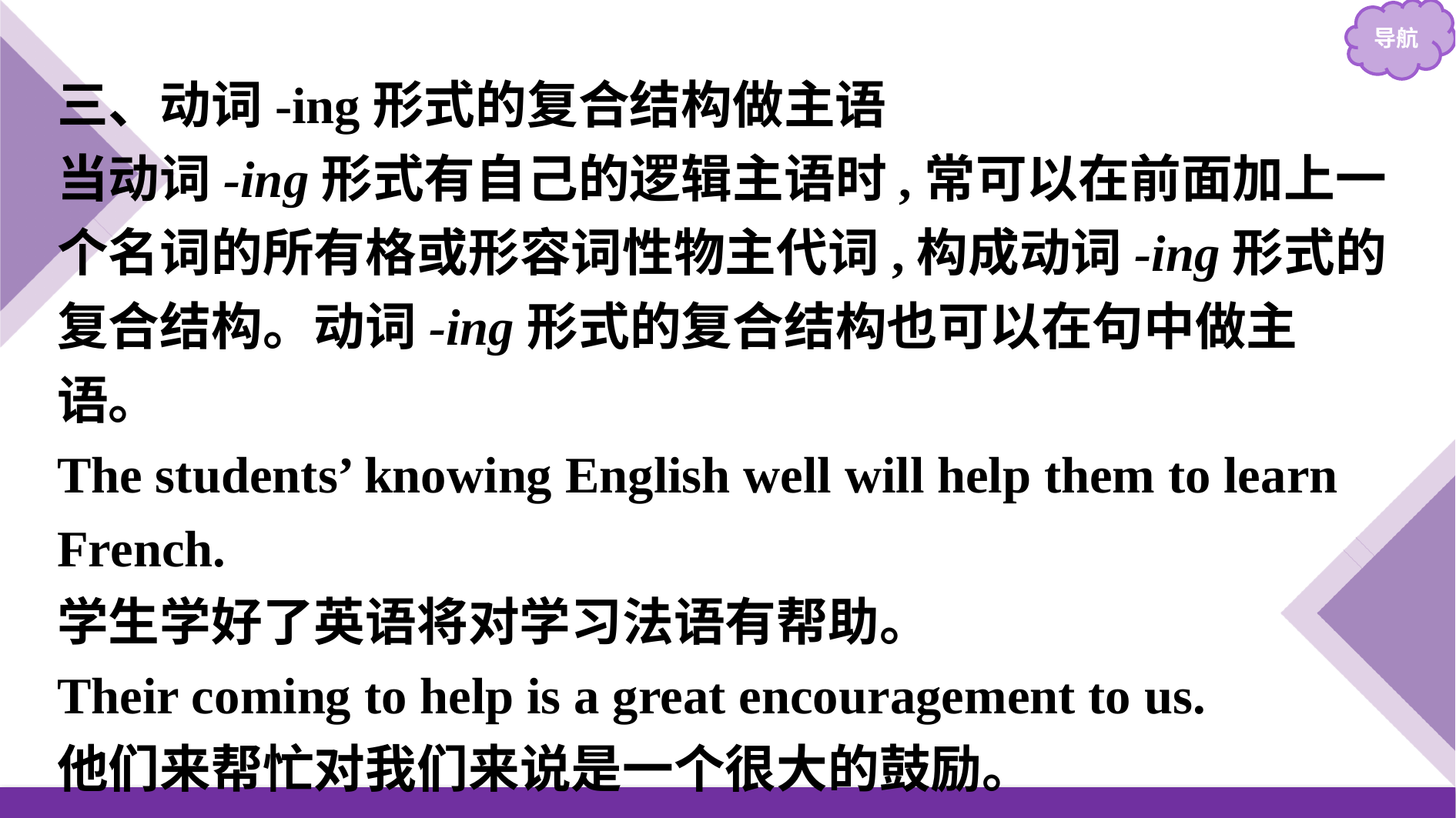

三、动词-ing形式的复合结构做主语
当动词-ing形式有自己的逻辑主语时,常可以在前面加上一个名词的所有格或形容词性物主代词,构成动词-ing形式的复合结构。动词-ing形式的复合结构也可以在句中做主语。
The students’ knowing English well will help them to learn French.
学生学好了英语将对学习法语有帮助。
Their coming to help is a great encouragement to us.
他们来帮忙对我们来说是一个很大的鼓励。